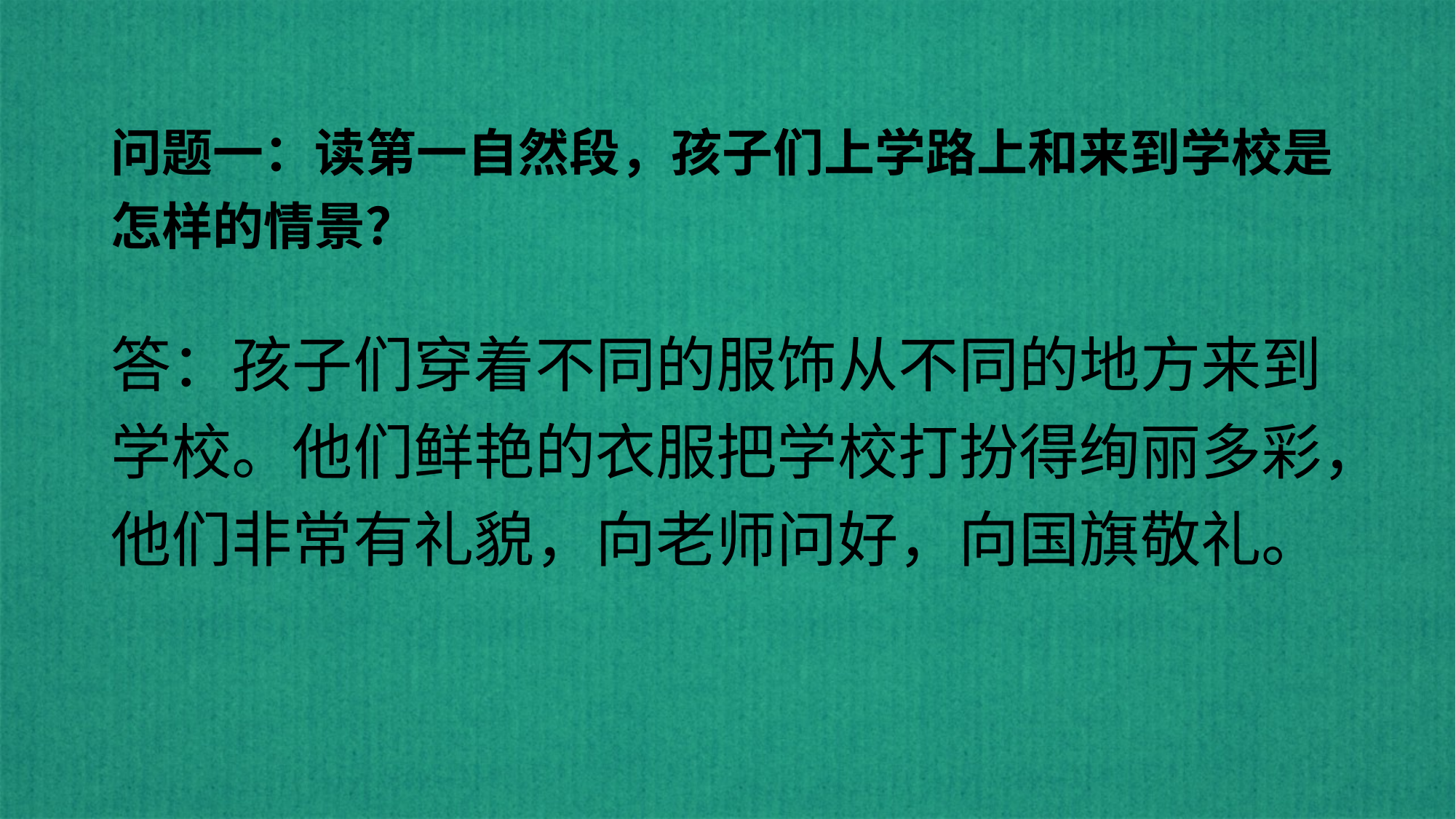

# 问题一：读第一自然段，孩子们上学路上和来到学校是怎样的情景？

答：孩子们穿着不同的服饰从不同的地方来到学校。他们鲜艳的衣服把学校打扮得绚丽多彩，他们非常有礼貌，向老师问好，向国旗敬礼。